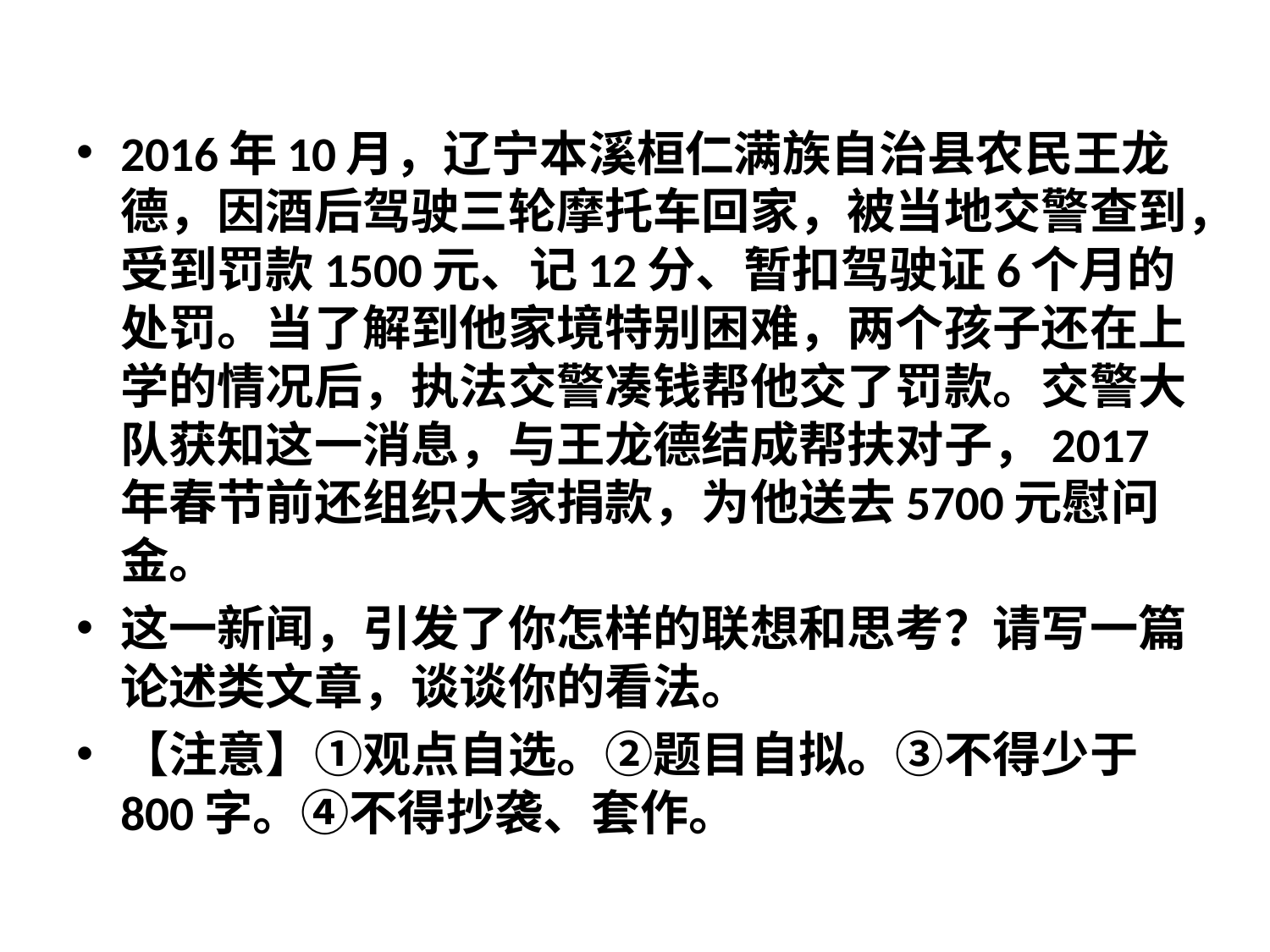

2016年10月，辽宁本溪桓仁满族自治县农民王龙德，因酒后驾驶三轮摩托车回家，被当地交警查到，受到罚款1500元、记12分、暂扣驾驶证6个月的处罚。当了解到他家境特别困难，两个孩子还在上学的情况后，执法交警凑钱帮他交了罚款。交警大队获知这一消息，与王龙德结成帮扶对子，2017年春节前还组织大家捐款，为他送去5700元慰问金。
这一新闻，引发了你怎样的联想和思考？请写一篇论述类文章，谈谈你的看法。
【注意】①观点自选。②题目自拟。③不得少于800字。④不得抄袭、套作。